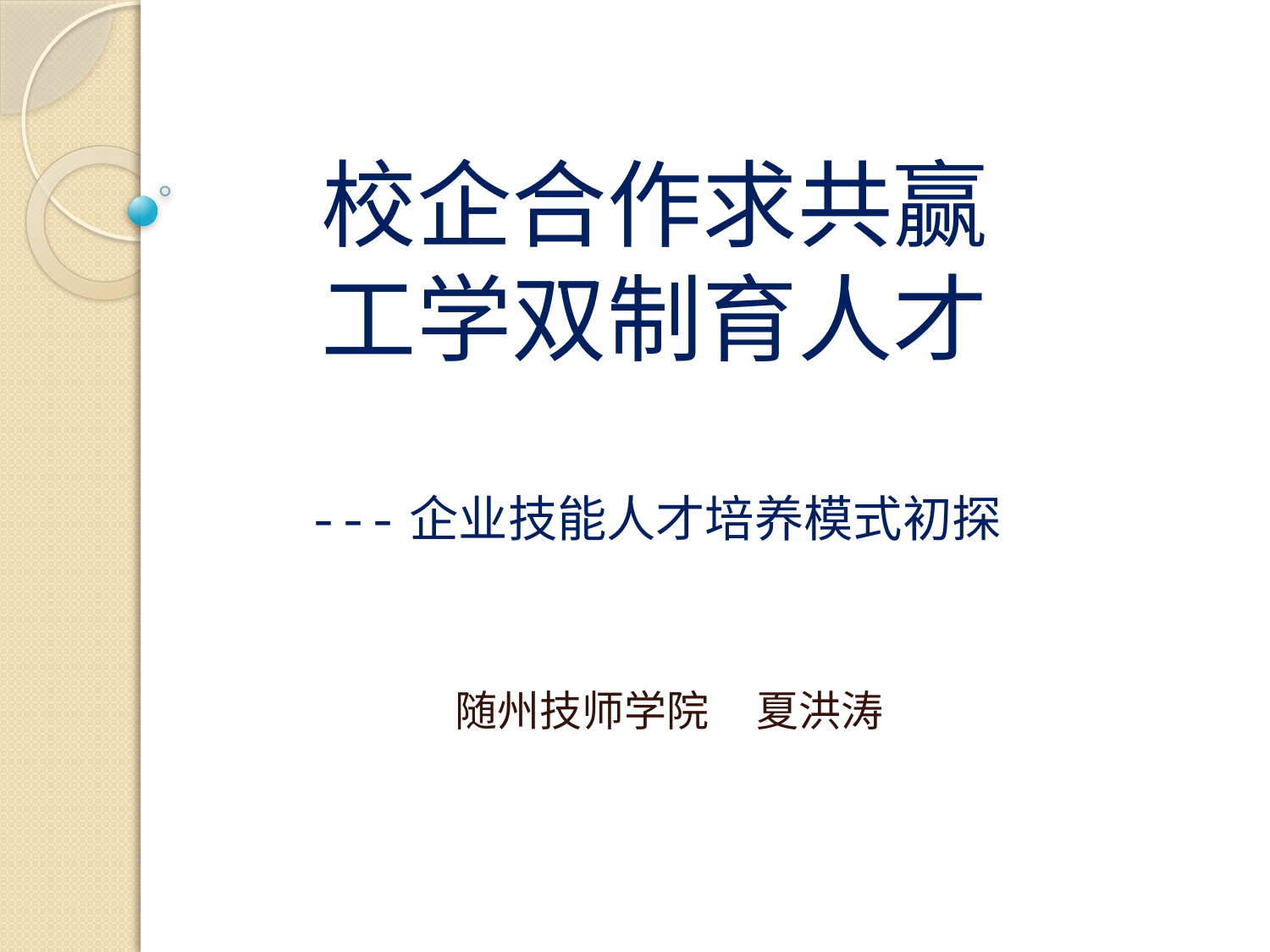

# 校企合作求共赢 工学双制育人才 ---企业技能人才培养模式初探
                         随州技师学院     夏洪涛